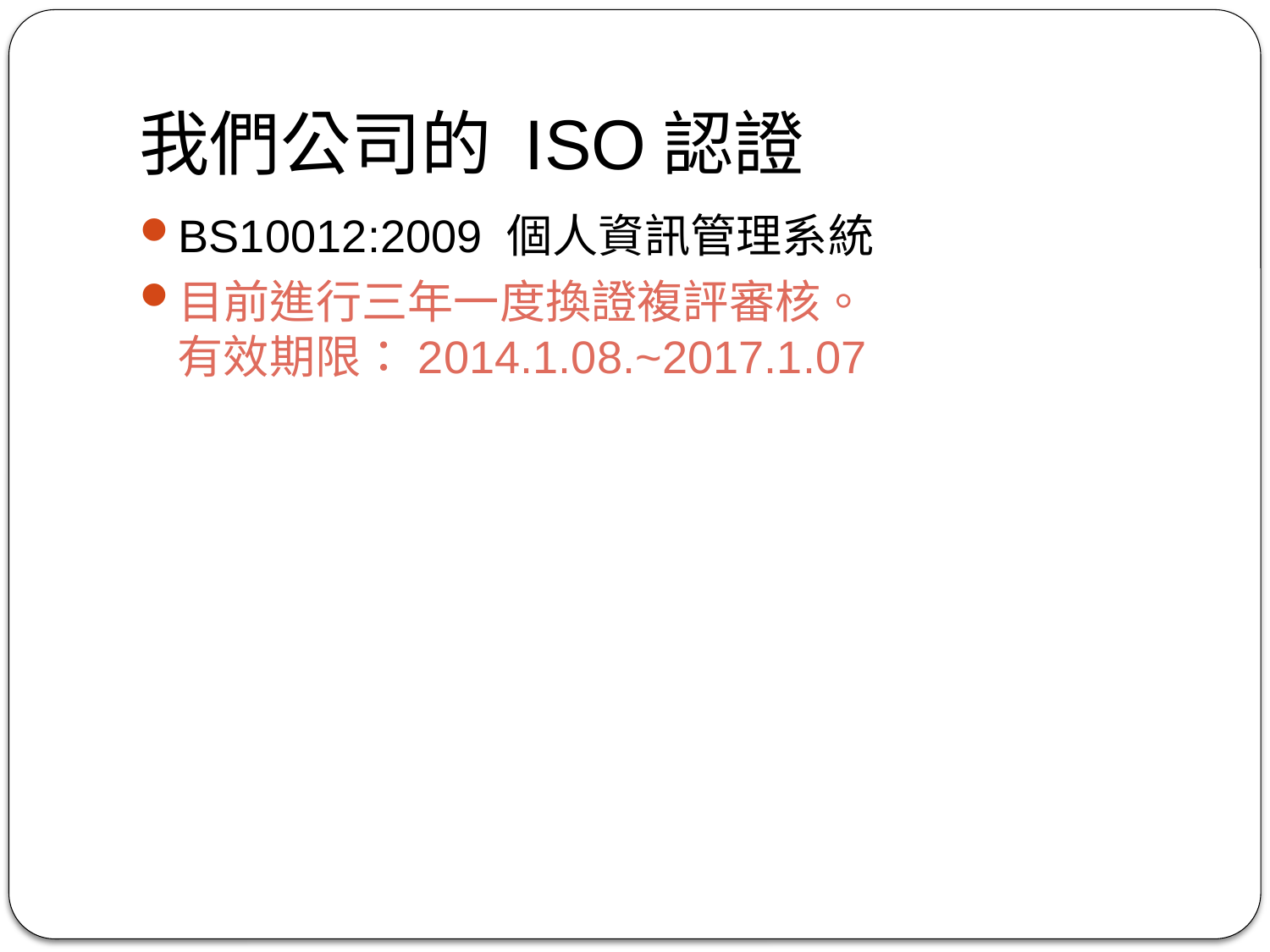

# 我們公司的 ISO認證
BS10012:2009 個人資訊管理系統
目前進行三年一度換證複評審核。
有效期限：2014.1.08.~2017.1.07